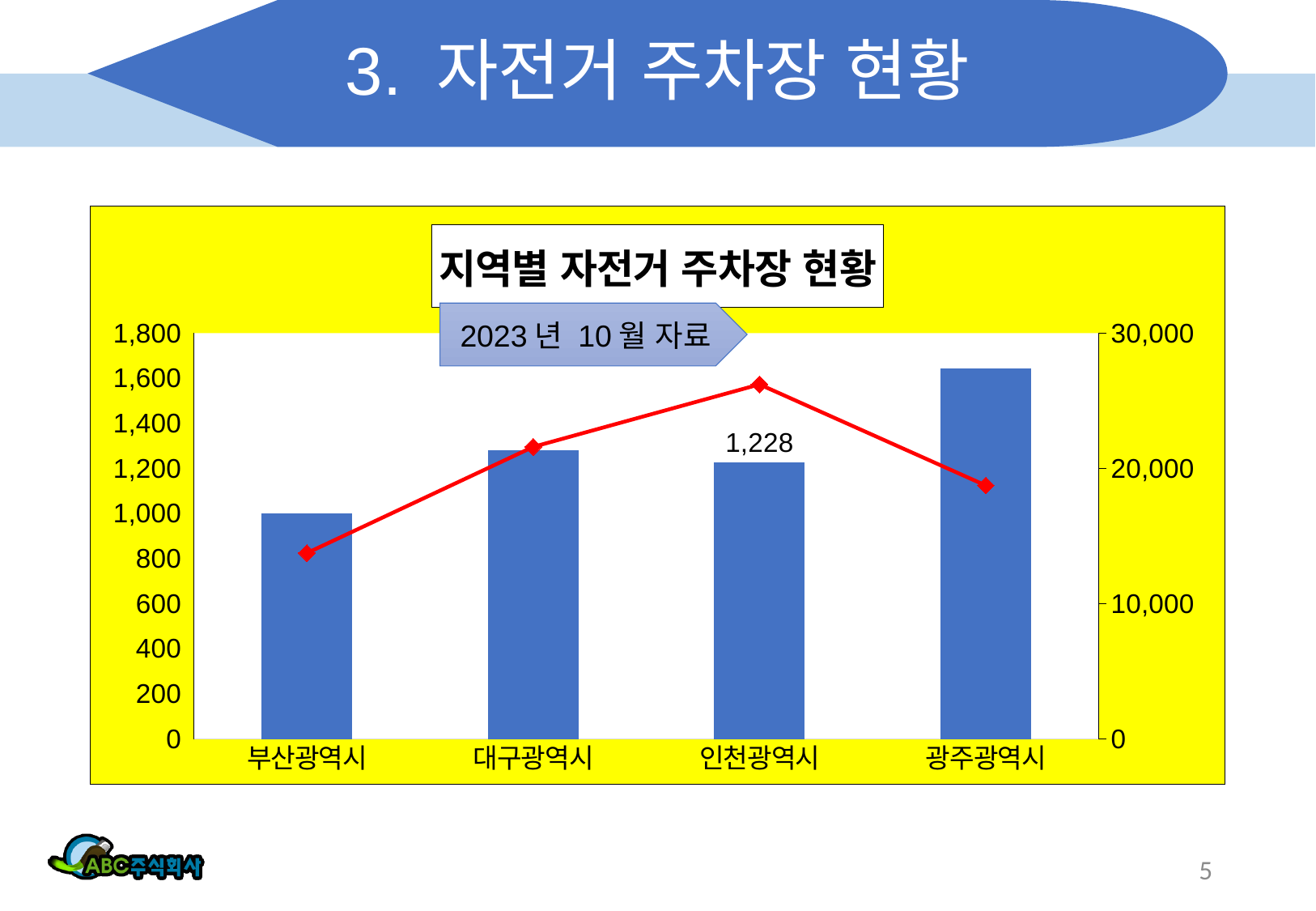

# 3. 자전거 주차장 현황

### Chart: 지역별 자전거 주차장 현황

| Category | 주차장수(개) | 주차가능수(대) |
|---|---|---|
| 부산광역시 | 999.0 | 13736.0 |
| 대구광역시 | 1280.0 | 21588.0 |
| 인천광역시 | 1228.0 | 26204.0 |
| 광주광역시 | 1642.0 | 18732.0 |
2023년 10월 자료
5